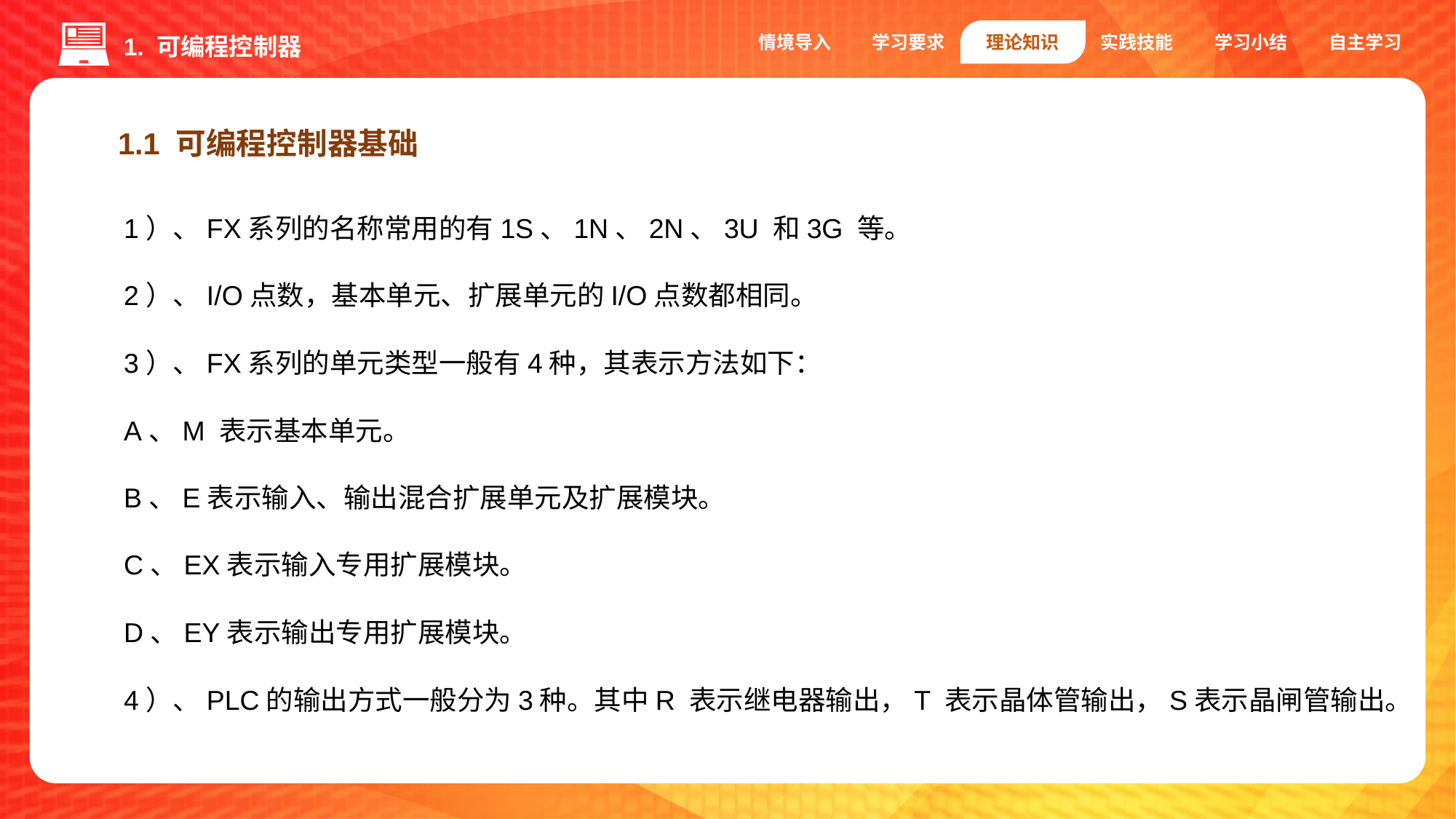

情境导入
学习要求
理论知识
实践技能
学习小结
自主学习

1. 可编程控制器
1.1 可编程控制器基础
1）、FX系列的名称常用的有1S、1N、2N、3U 和3G 等。
2）、I/O点数，基本单元、扩展单元的I/O点数都相同。
3）、FX系列的单元类型一般有4种，其表示方法如下：
A、M 表示基本单元。
B、E表示输入、输出混合扩展单元及扩展模块。
C、EX表示输入专用扩展模块。
D、EY表示输出专用扩展模块。
4）、PLC的输出方式一般分为3种。其中R 表示继电器输出，T 表示晶体管输出，S表示晶闸管输出。